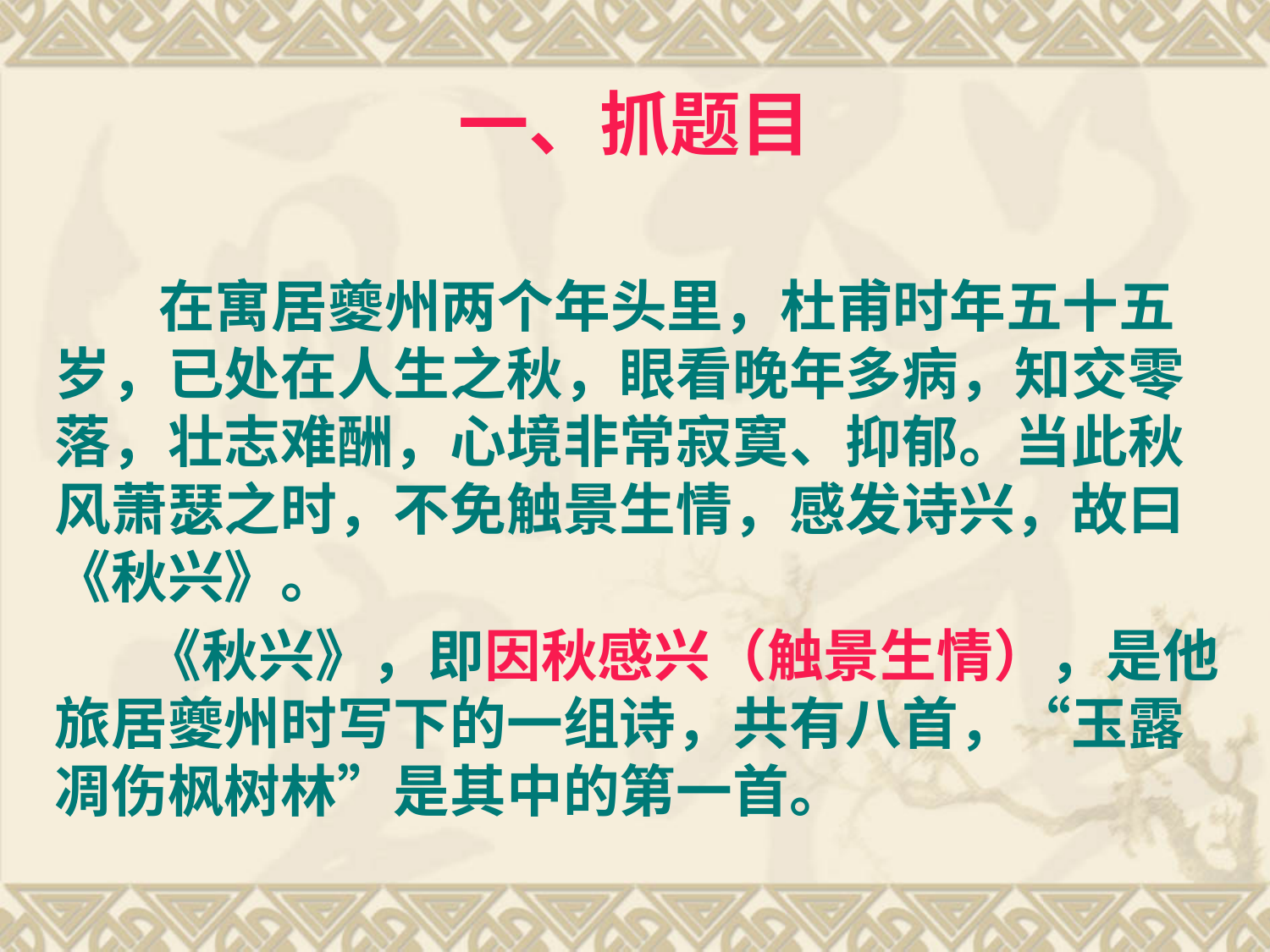

# 一、抓题目
       在寓居夔州两个年头里，杜甫时年五十五岁，已处在人生之秋，眼看晚年多病，知交零落，壮志难酬，心境非常寂寞、抑郁。当此秋风萧瑟之时，不免触景生情，感发诗兴，故曰《秋兴》。
      《秋兴》，即因秋感兴（触景生情），是他旅居夔州时写下的一组诗，共有八首，“玉露凋伤枫树林”是其中的第一首。